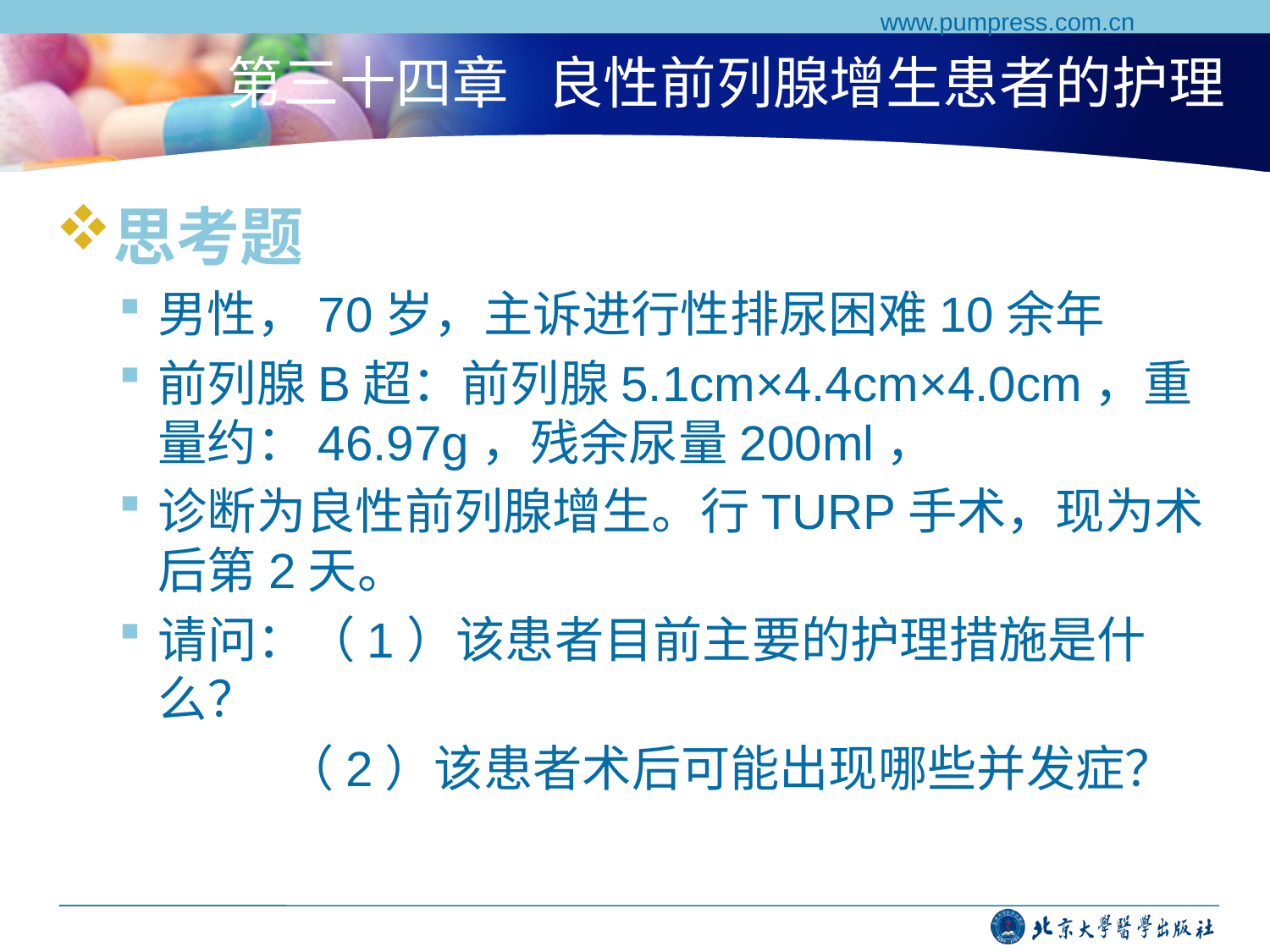

www.pumpress.com.cn
# 第三十四章   良性前列腺增生患者的护理
思考题
男性，70岁，主诉进行性排尿困难10余年
前列腺B超：前列腺5.1cm×4.4cm×4.0cm，重量约：46.97g，残余尿量200ml，
诊断为良性前列腺增生。行TURP手术，现为术后第2天。
请问：（1）该患者目前主要的护理措施是什么？
              （2）该患者术后可能出现哪些并发症？